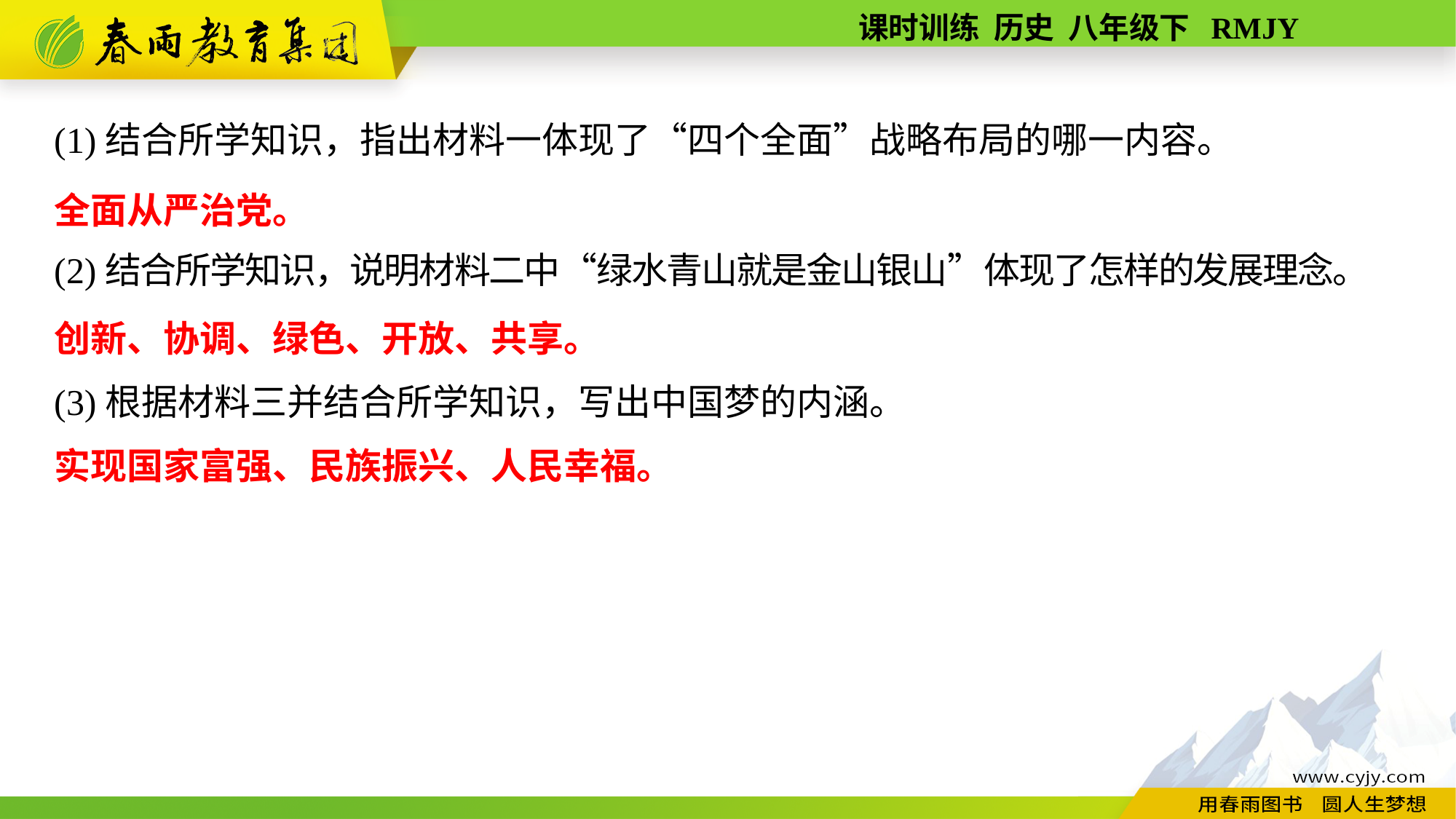

(1)结合所学知识，指出材料一体现了“四个全面”战略布局的哪一内容。

(2)结合所学知识，说明材料二中“绿水青山就是金山银山”体现了怎样的发展理念。

(3)根据材料三并结合所学知识，写出中国梦的内涵。
全面从严治党。
创新、协调、绿色、开放、共享。
实现国家富强、民族振兴、人民幸福。